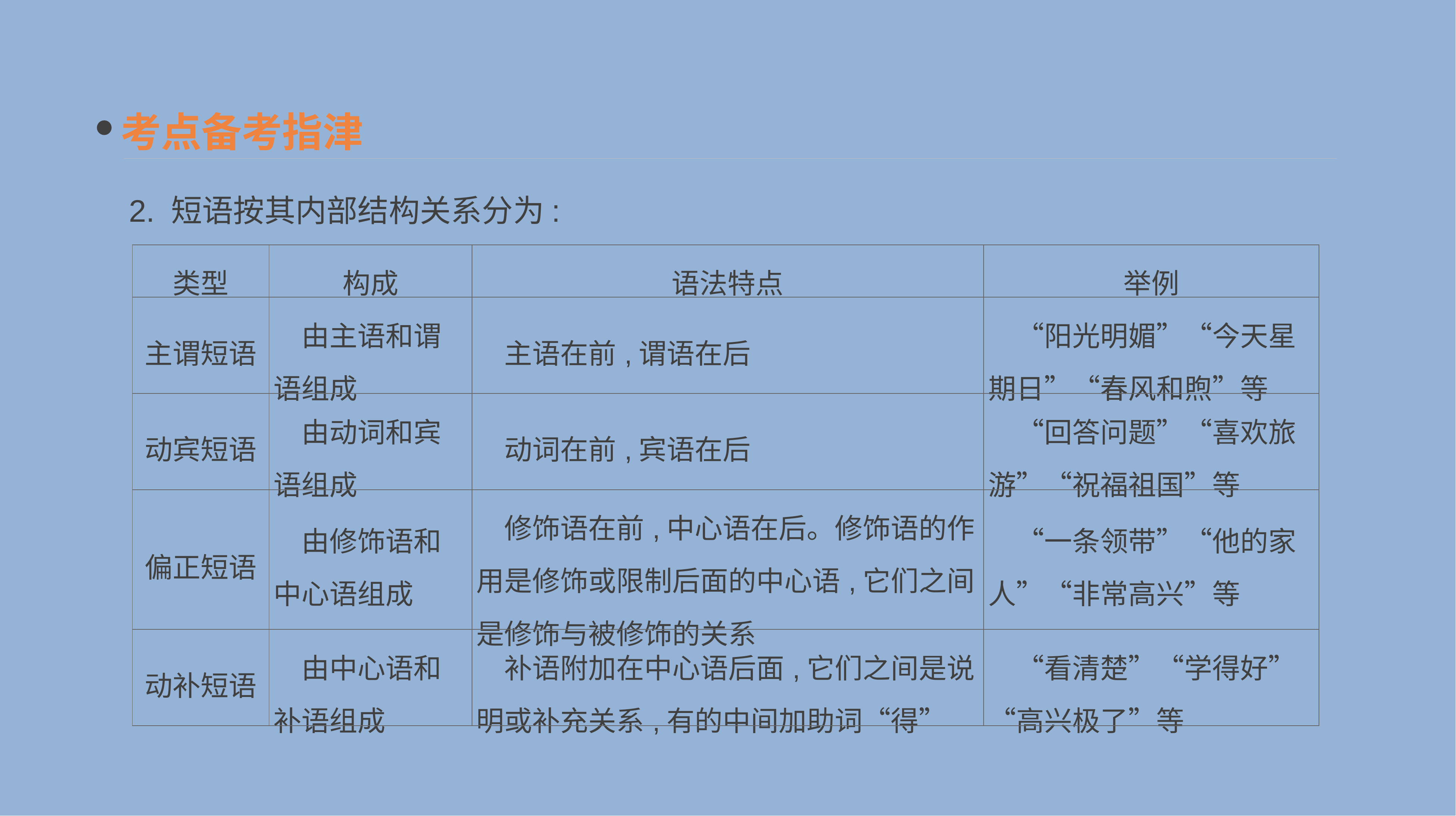

考点备考指津

2. 短语按其内部结构关系分为:
| 类型 | 构成 | 语法特点 | 举例 |
| --- | --- | --- | --- |
| 主谓短语 | 由主语和谓语组成 | 主语在前,谓语在后 | “阳光明媚”“今天星期日”“春风和煦”等 |
| 动宾短语 | 由动词和宾语组成 | 动词在前,宾语在后 | “回答问题”“喜欢旅游”“祝福祖国”等 |
| 偏正短语 | 由修饰语和中心语组成 | 修饰语在前,中心语在后。修饰语的作用是修饰或限制后面的中心语,它们之间是修饰与被修饰的关系 | “一条领带”“他的家人”“非常高兴”等 |
| 动补短语 | 由中心语和补语组成 | 补语附加在中心语后面,它们之间是说明或补充关系,有的中间加助词“得” | “看清楚”“学得好”“高兴极了”等 |